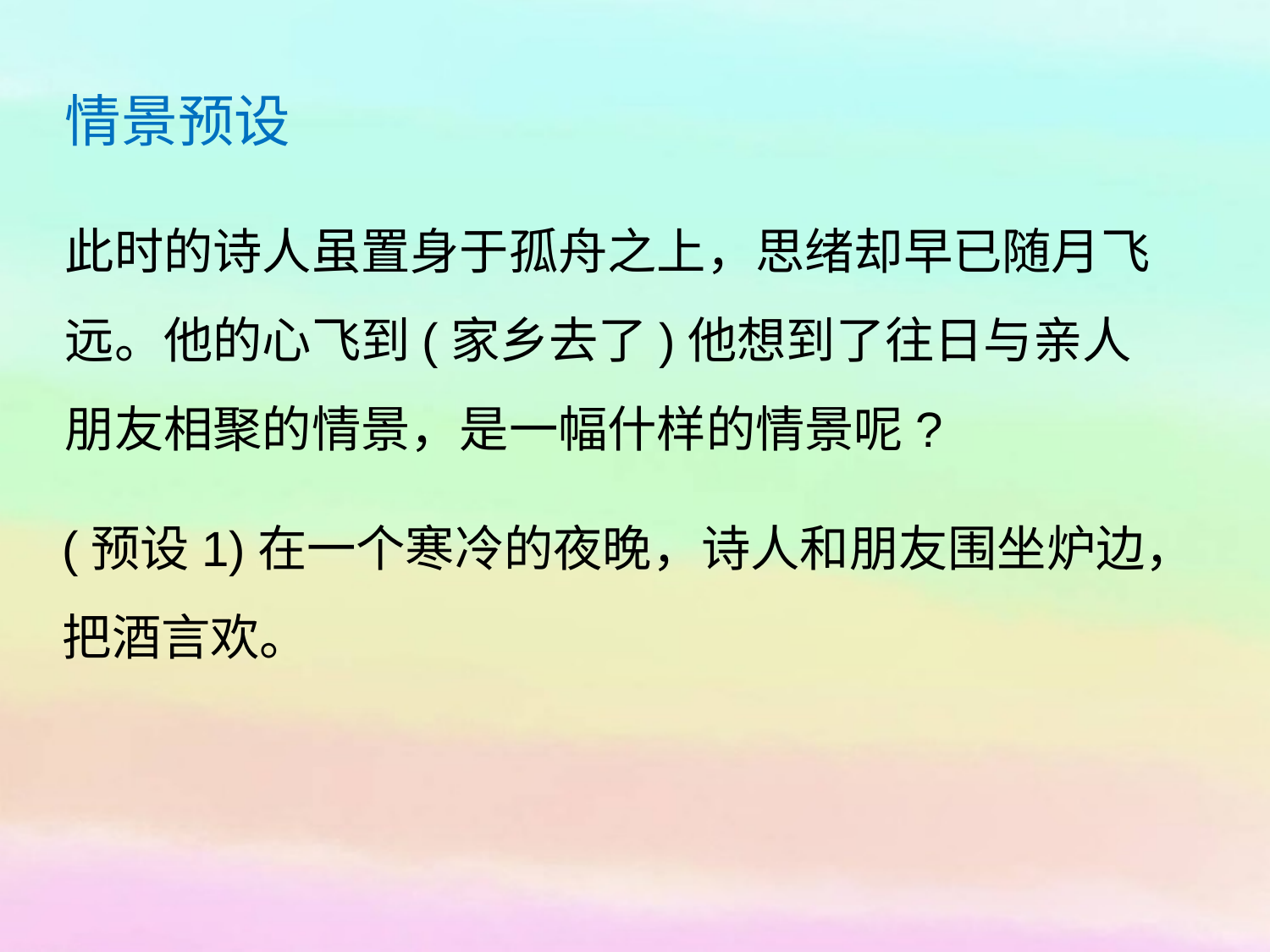

情景预设
此时的诗人虽置身于孤舟之上，思绪却早已随月飞远。他的心飞到(家乡去了)他想到了往日与亲人朋友相聚的情景，是一幅什样的情景呢?
(预设1)在一个寒冷的夜晚，诗人和朋友围坐炉边，把酒言欢。